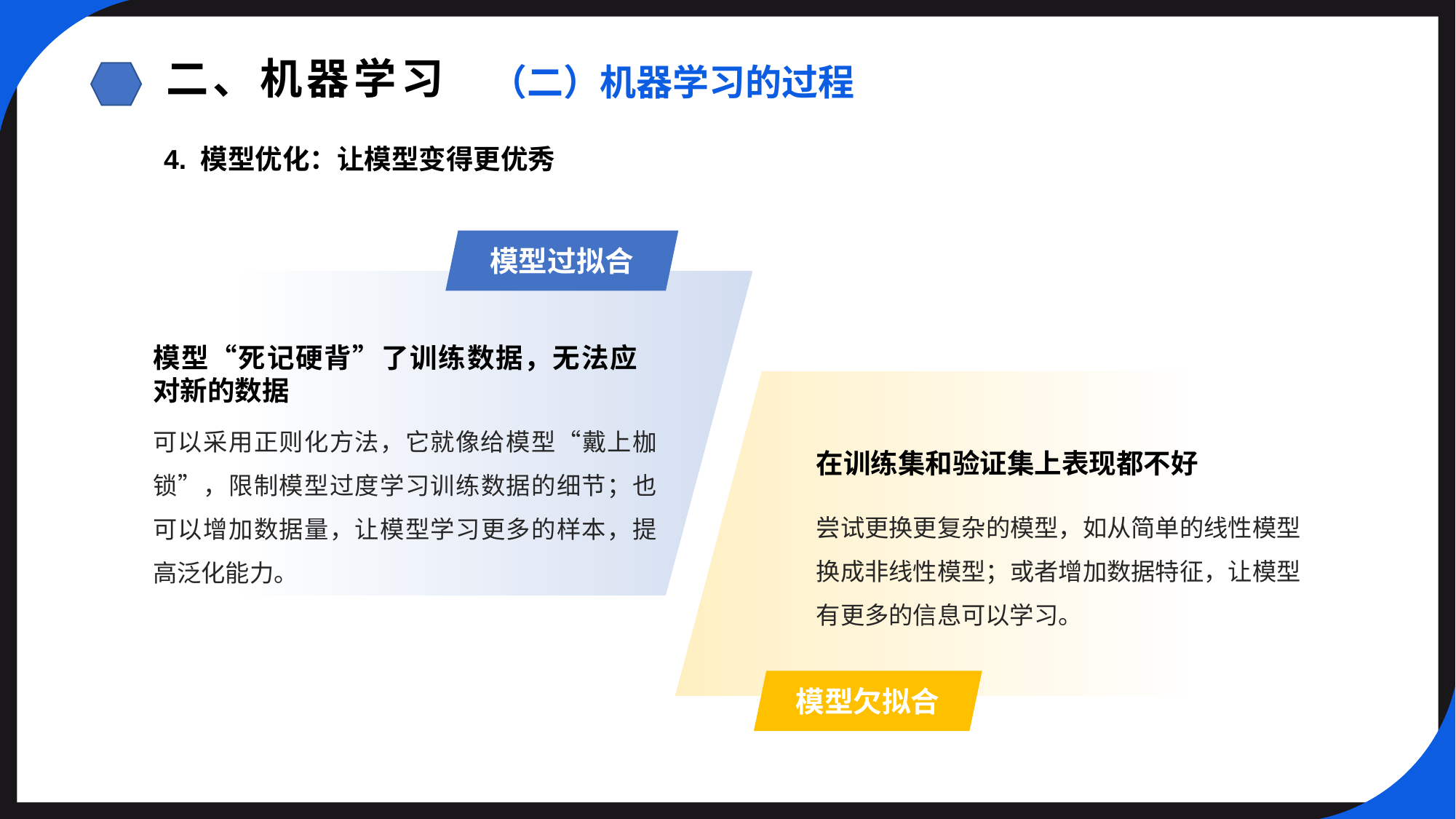

二、机器学习
（二）机器学习的过程
4. 模型优化：让模型变得更优秀
模型过拟合

模型“死记硬背”了训练数据，无法应对新的数据

可以采用正则化方法，它就像给模型“戴上枷锁”，限制模型过度学习训练数据的细节；也可以增加数据量，让模型学习更多的样本，提高泛化能力。
在训练集和验证集上表现都不好
尝试更换更复杂的模型，如从简单的线性模型换成非线性模型；或者增加数据特征，让模型有更多的信息可以学习。
模型欠拟合